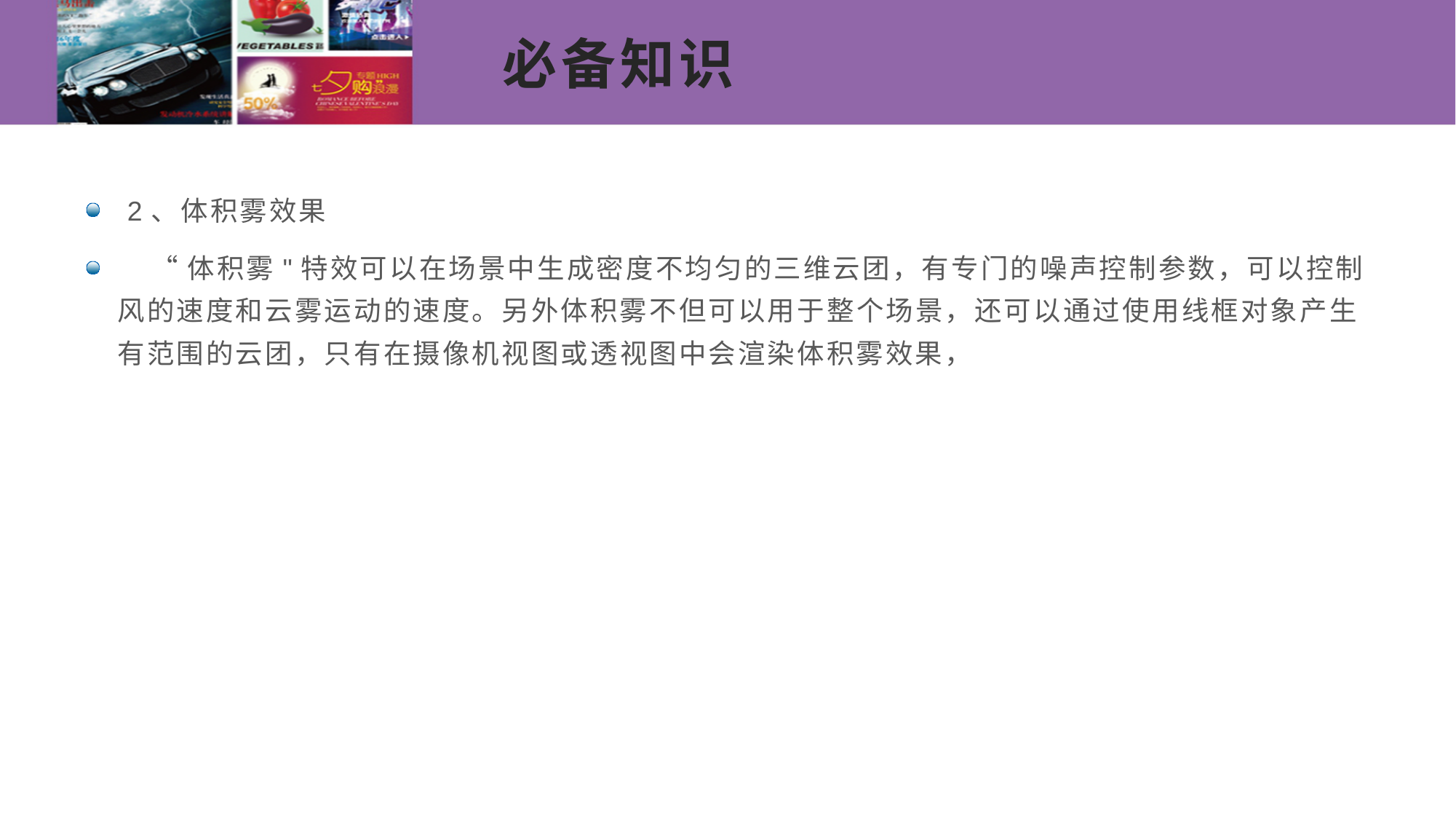

# 必备知识
 2、体积雾效果
    “体积雾"特效可以在场景中生成密度不均匀的三维云团，有专门的噪声控制参数，可以控制风的速度和云雾运动的速度。另外体积雾不但可以用于整个场景，还可以通过使用线框对象产生有范围的云团，只有在摄像机视图或透视图中会渲染体积雾效果，